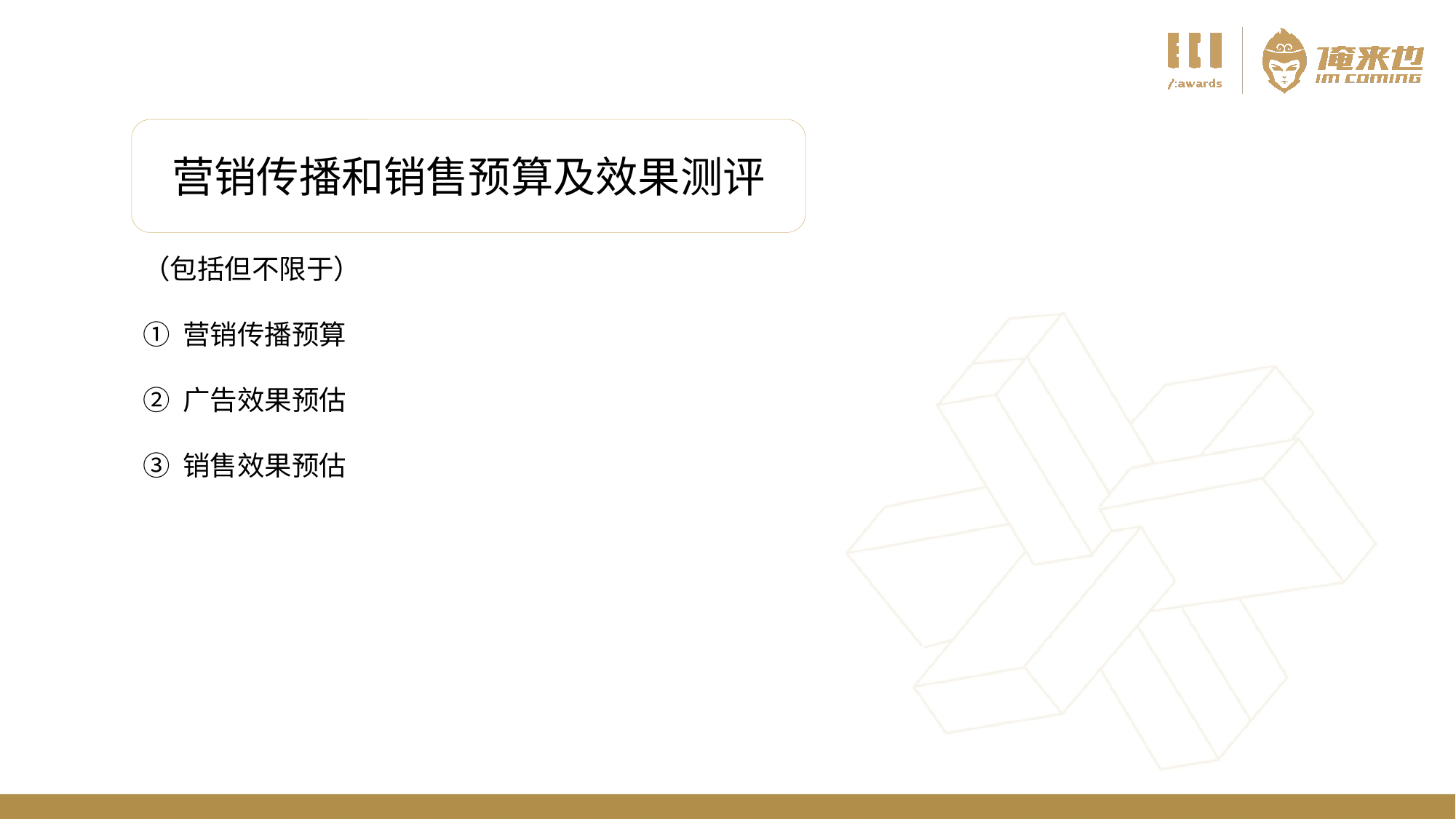

营销传播和销售预算及效果测评
（包括但不限于）

① 营销传播预算
② 广告效果预估
③ 销售效果预估